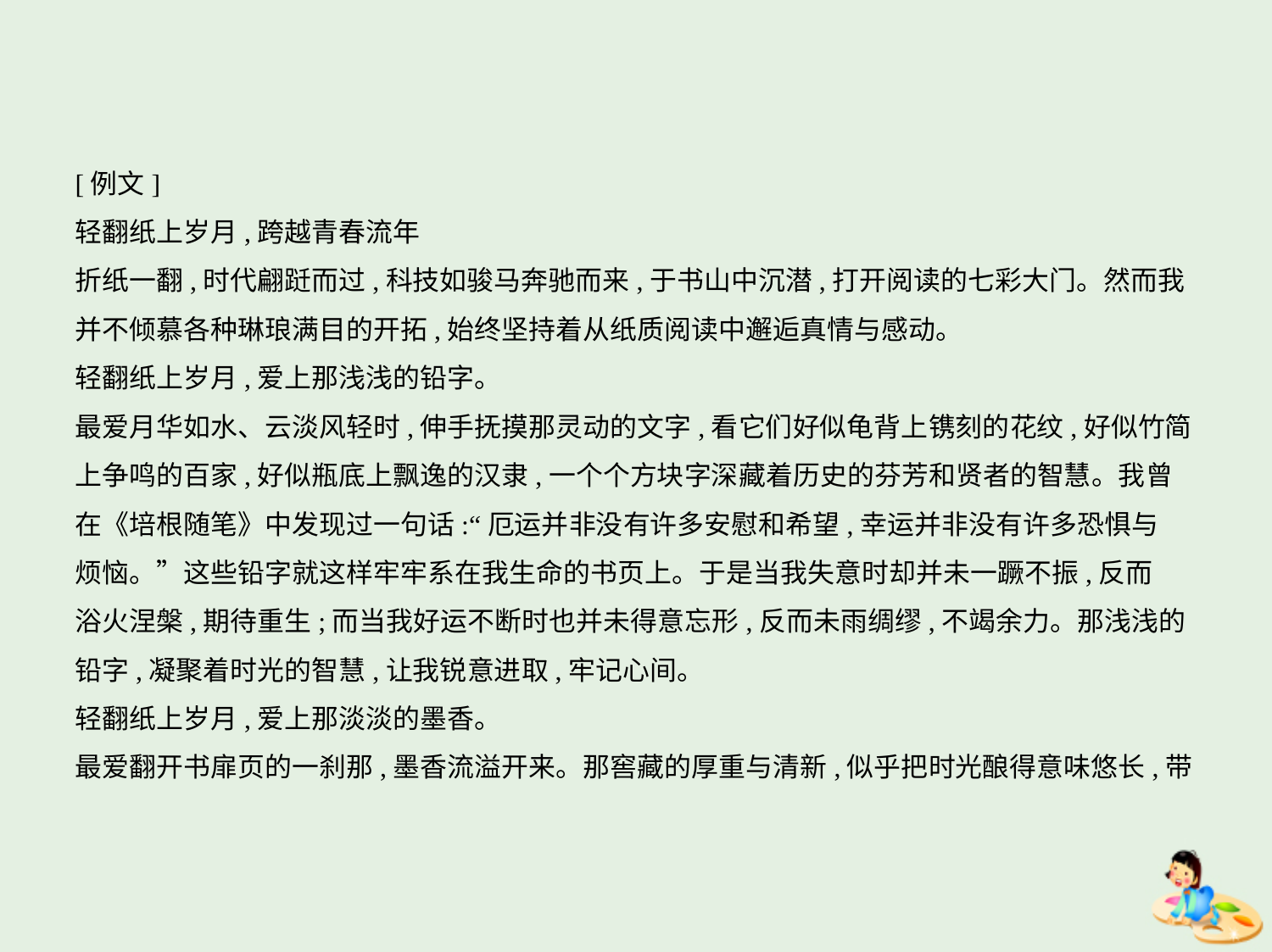

[例文]
轻翻纸上岁月,跨越青春流年
折纸一翻,时代翩跹而过,科技如骏马奔驰而来,于书山中沉潜,打开阅读的七彩大门。然而我
并不倾慕各种琳琅满目的开拓,始终坚持着从纸质阅读中邂逅真情与感动。
轻翻纸上岁月,爱上那浅浅的铅字。
最爱月华如水、云淡风轻时,伸手抚摸那灵动的文字,看它们好似龟背上镌刻的花纹,好似竹简
上争鸣的百家,好似瓶底上飘逸的汉隶,一个个方块字深藏着历史的芬芳和贤者的智慧。我曾
在《培根随笔》中发现过一句话:“厄运并非没有许多安慰和希望,幸运并非没有许多恐惧与
烦恼。”这些铅字就这样牢牢系在我生命的书页上。于是当我失意时却并未一蹶不振,反而
浴火涅槃,期待重生;而当我好运不断时也并未得意忘形,反而未雨绸缪,不竭余力。那浅浅的
铅字,凝聚着时光的智慧,让我锐意进取,牢记心间。
轻翻纸上岁月,爱上那淡淡的墨香。
最爱翻开书扉页的一刹那,墨香流溢开来。那窖藏的厚重与清新,似乎把时光酿得意味悠长,带